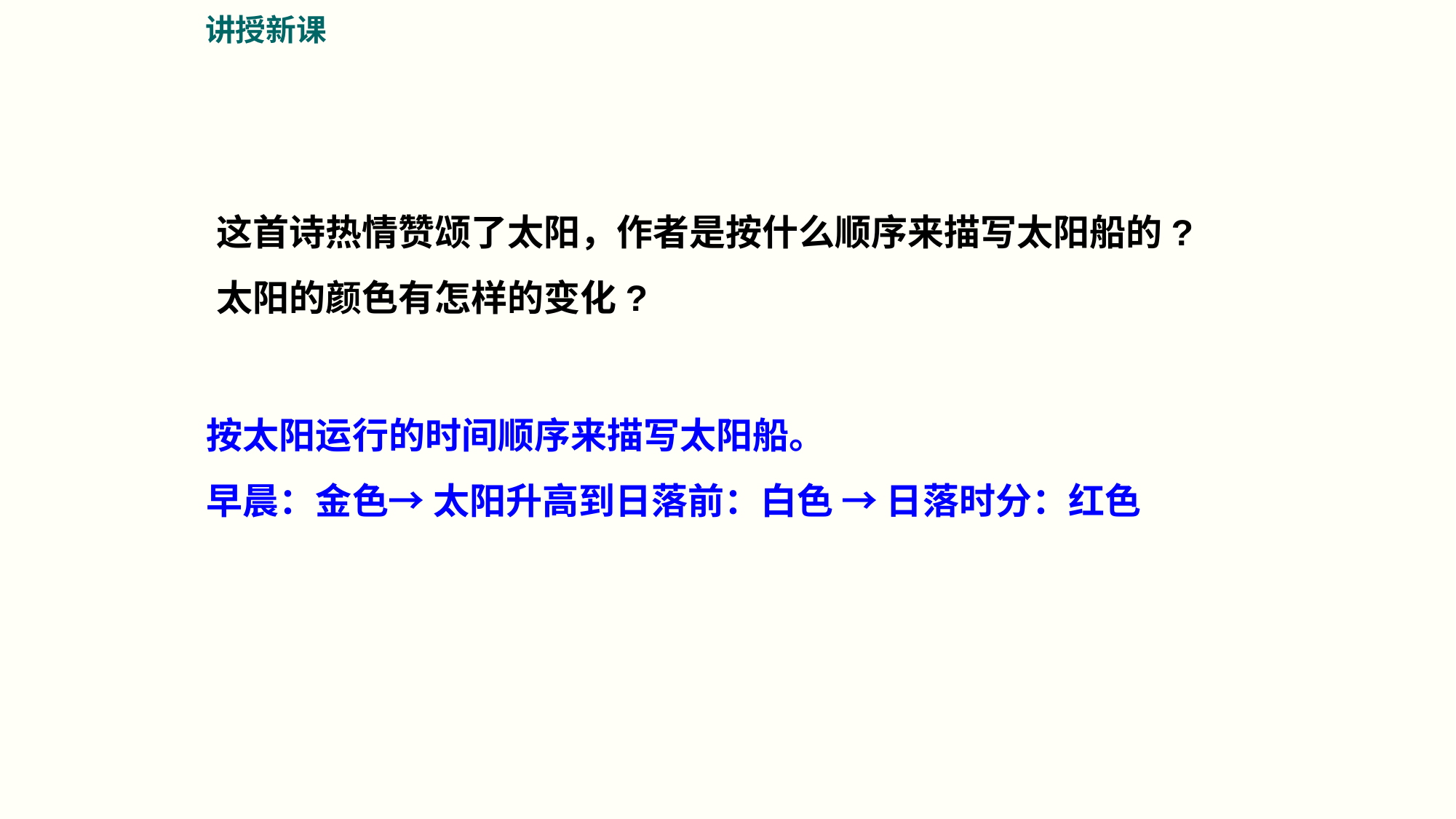

讲授新课
这首诗热情赞颂了太阳，作者是按什么顺序来描写太阳船的?太阳的颜色有怎样的变化?
按太阳运行的时间顺序来描写太阳船。
早晨：金色→ 太阳升高到日落前：白色 → 日落时分：红色